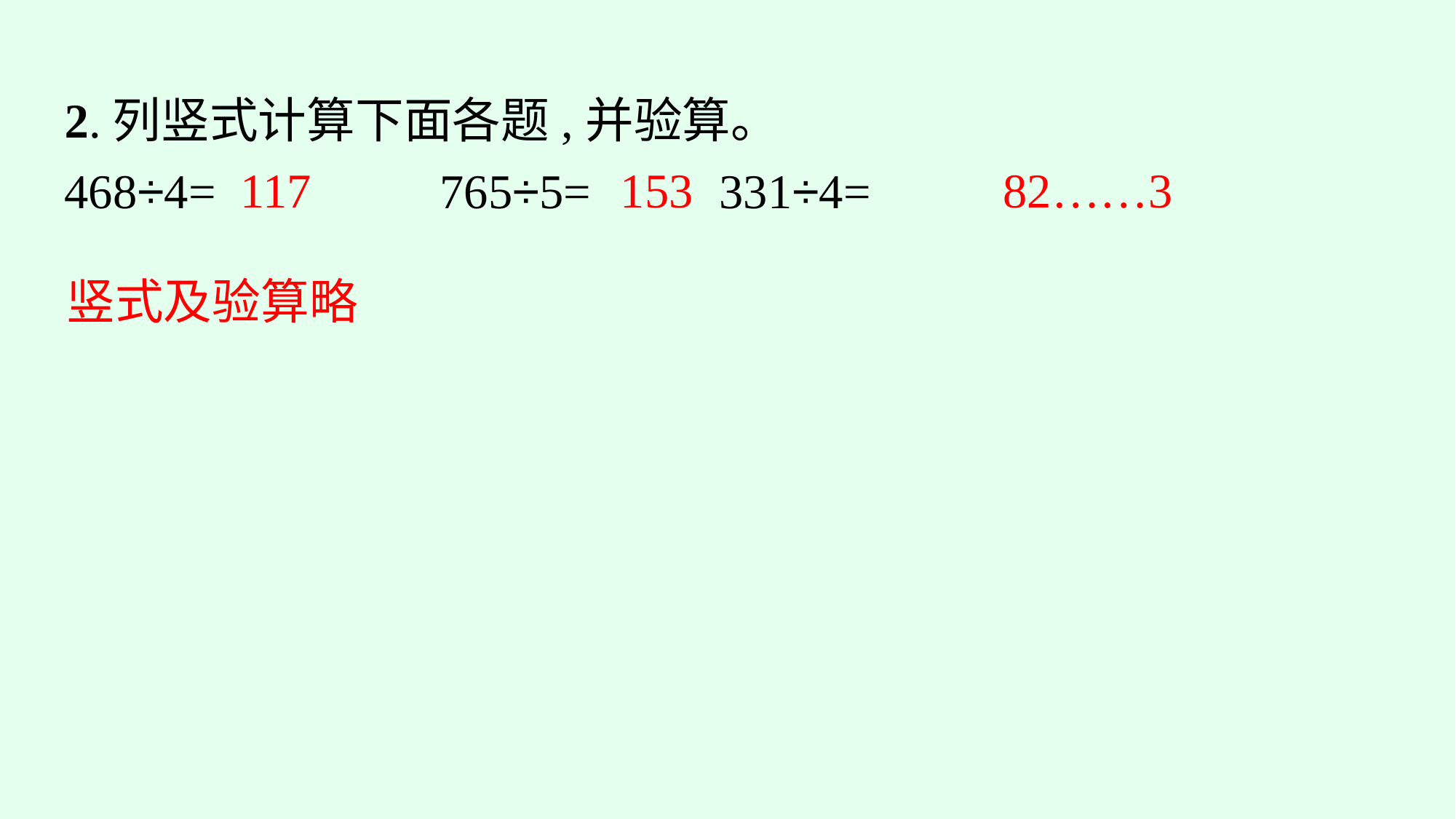

2.列竖式计算下面各题,并验算。
468÷4=		765÷5=		331÷4=
117
153
82……3
竖式及验算略